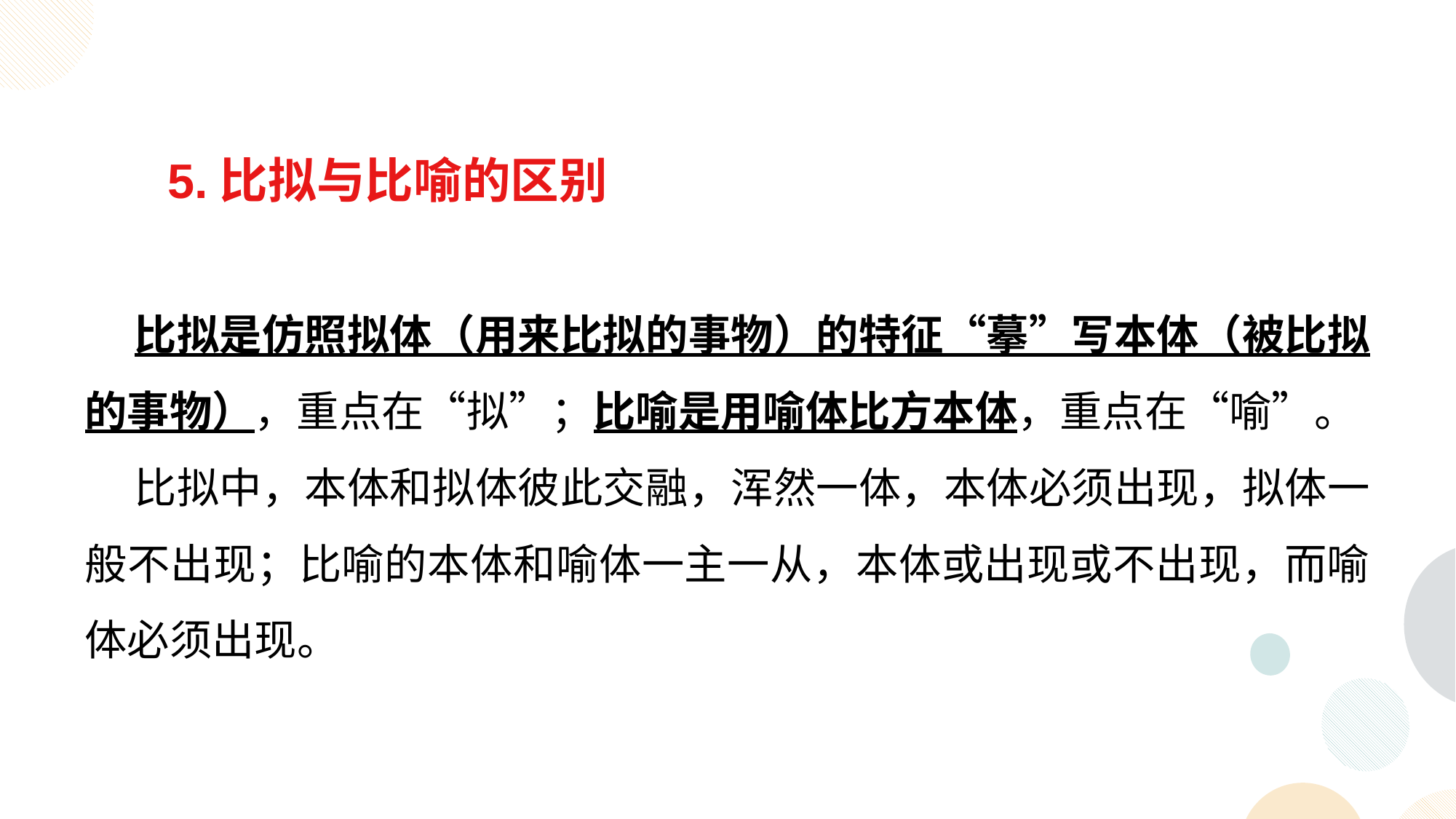

5.比拟与比喻的区别
    比拟是仿照拟体（用来比拟的事物）的特征“摹”写本体（被比拟的事物），重点在“拟”；比喻是用喻体比方本体，重点在“喻”。
    比拟中，本体和拟体彼此交融，浑然一体，本体必须出现，拟体一般不出现；比喻的本体和喻体一主一从，本体或出现或不出现，而喻体必须出现。